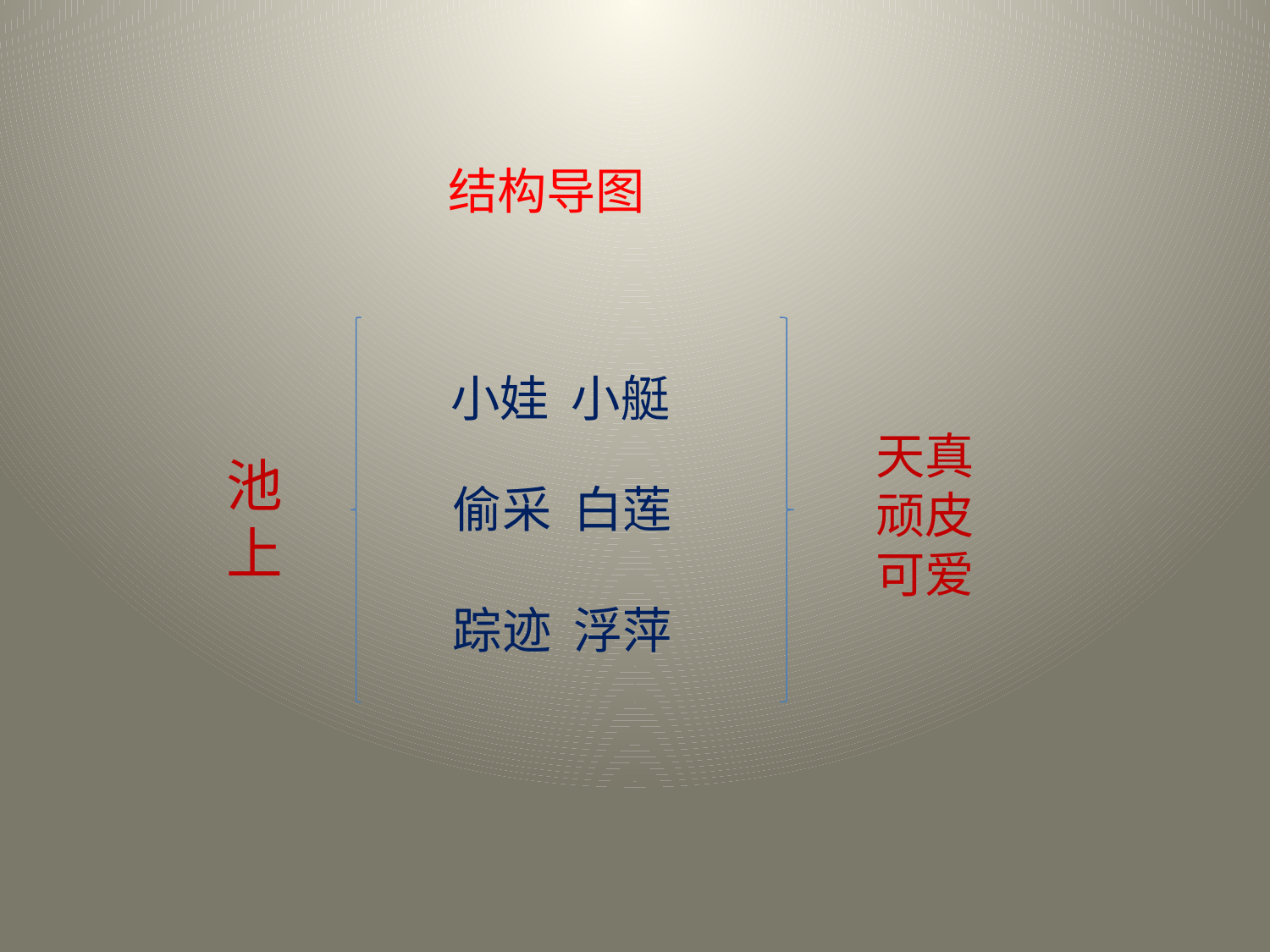

结构导图

小娃  小艇
天真
顽皮
可爱
池上
偷采  白莲
踪迹  浮萍